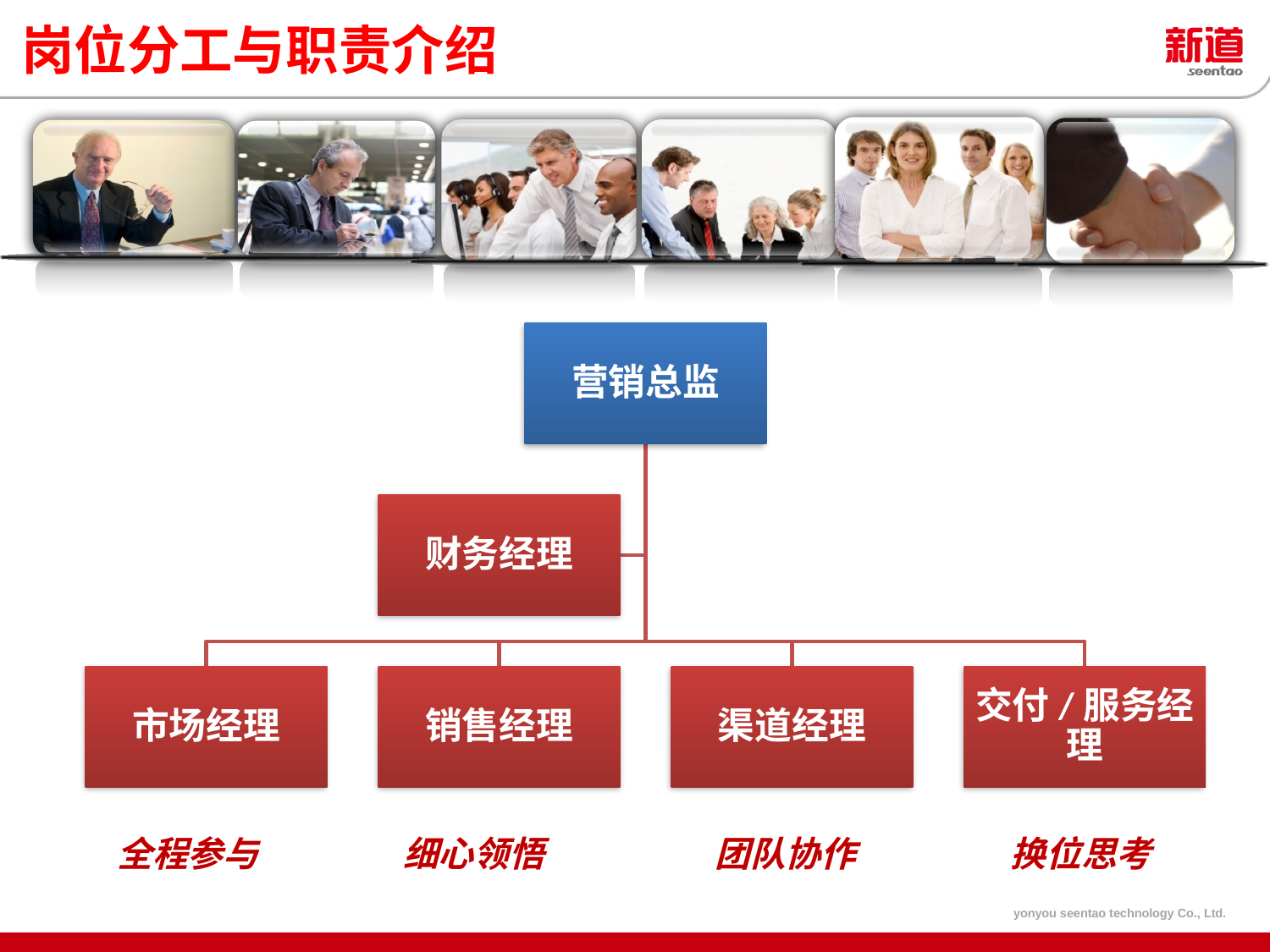

岗位分工与职责介绍

营销总监
市场经理
销售经理
渠道经理
交付/服务经理
财务经理
细心领悟
团队协作
换位思考
全程参与